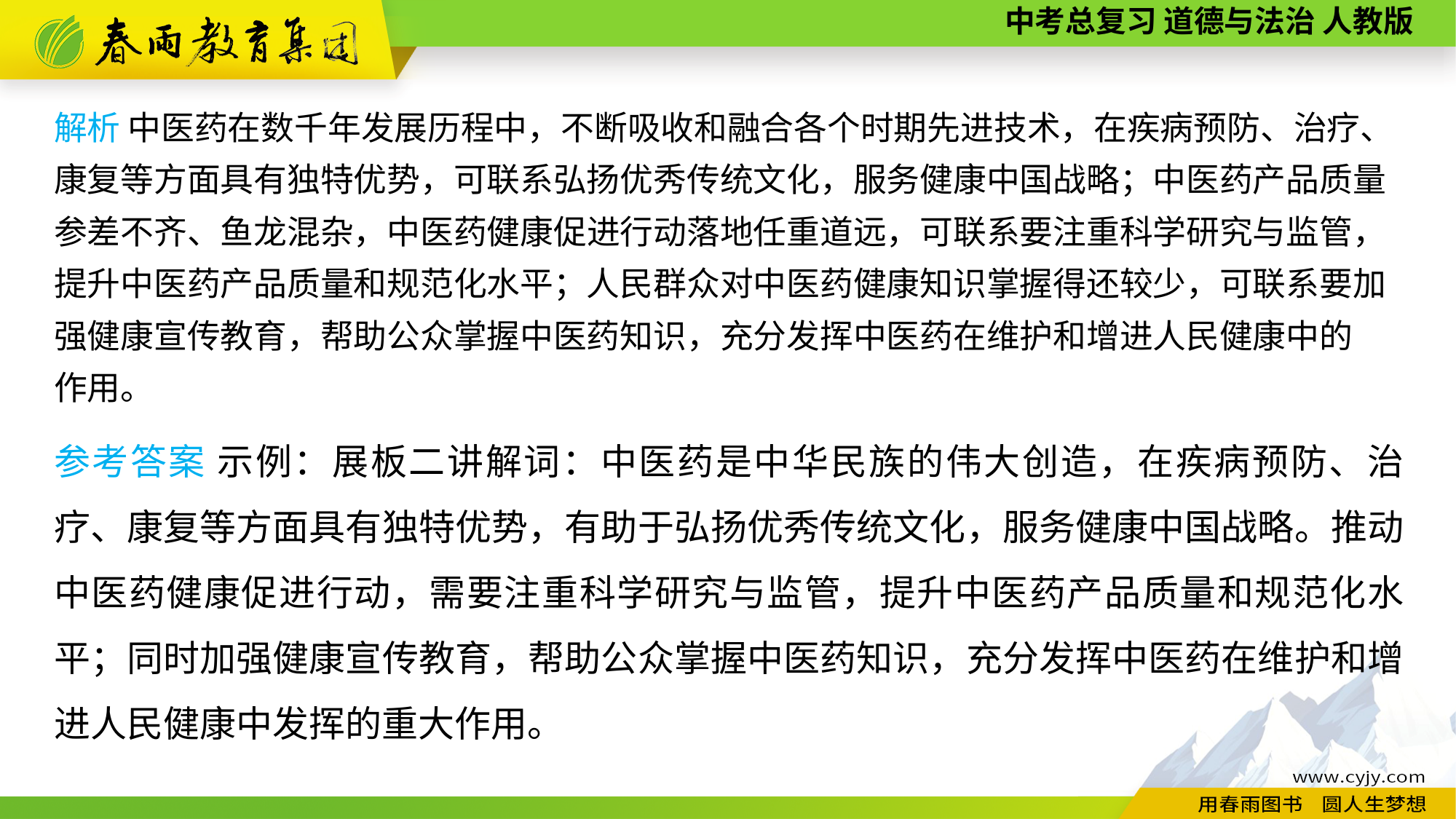

解析 中医药在数千年发展历程中，不断吸收和融合各个时期先进技术，在疾病预防、治疗、康复等方面具有独特优势，可联系弘扬优秀传统文化，服务健康中国战略；中医药产品质量参差不齐、鱼龙混杂，中医药健康促进行动落地任重道远，可联系要注重科学研究与监管，提升中医药产品质量和规范化水平；人民群众对中医药健康知识掌握得还较少，可联系要加强健康宣传教育，帮助公众掌握中医药知识，充分发挥中医药在维护和增进人民健康中的
作用。
参考答案 示例：展板二讲解词：中医药是中华民族的伟大创造，在疾病预防、治疗、康复等方面具有独特优势，有助于弘扬优秀传统文化，服务健康中国战略。推动中医药健康促进行动，需要注重科学研究与监管，提升中医药产品质量和规范化水平；同时加强健康宣传教育，帮助公众掌握中医药知识，充分发挥中医药在维护和增进人民健康中发挥的重大作用。